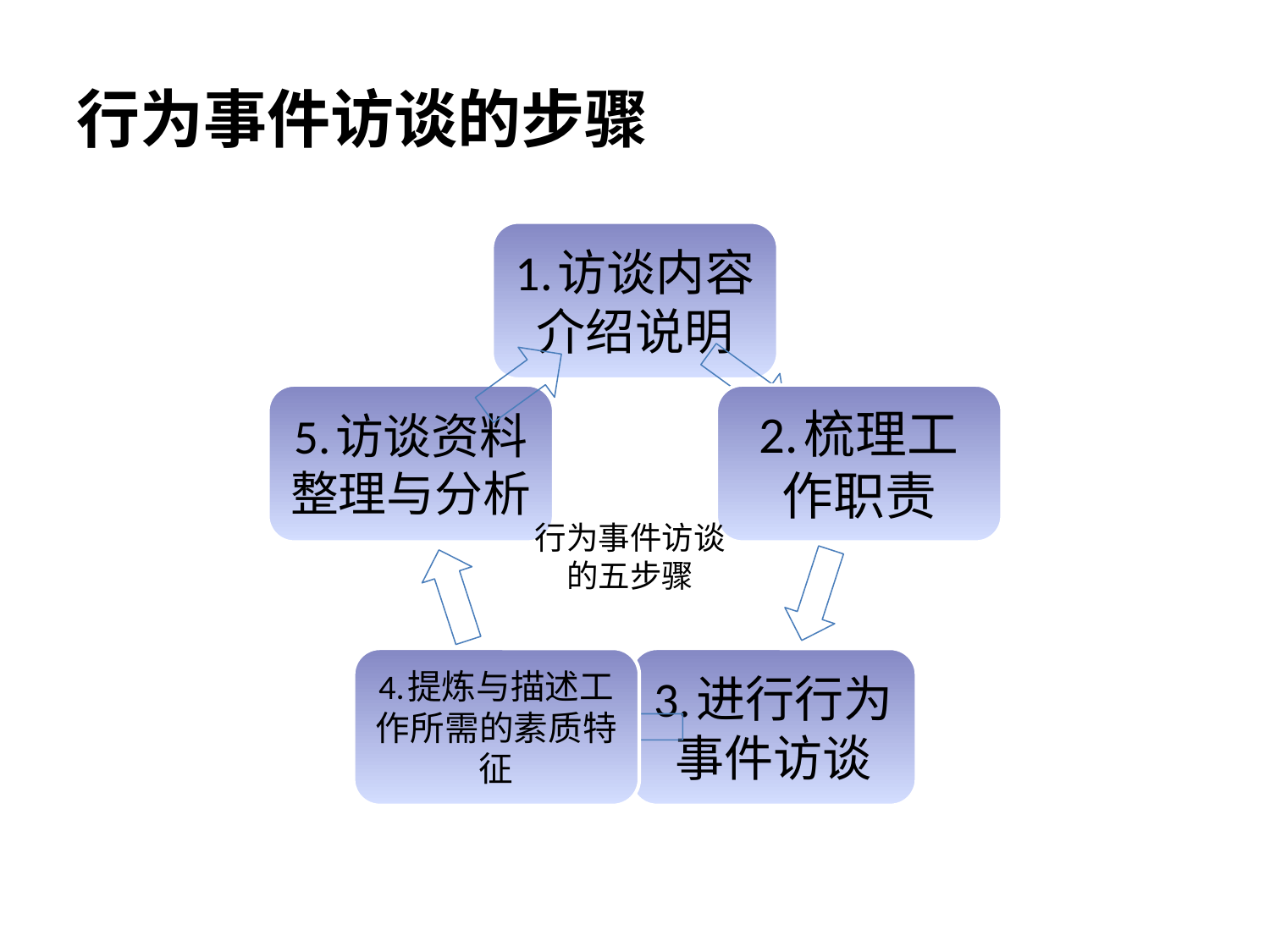

# 行为事件访谈的步骤
1.访谈内容介绍说明
2.梳理工作职责
3.进行行为事件访谈
4.提炼与描述工作所需的素质特征
5.访谈资料整理与分析
行为事件访谈
的五步骤